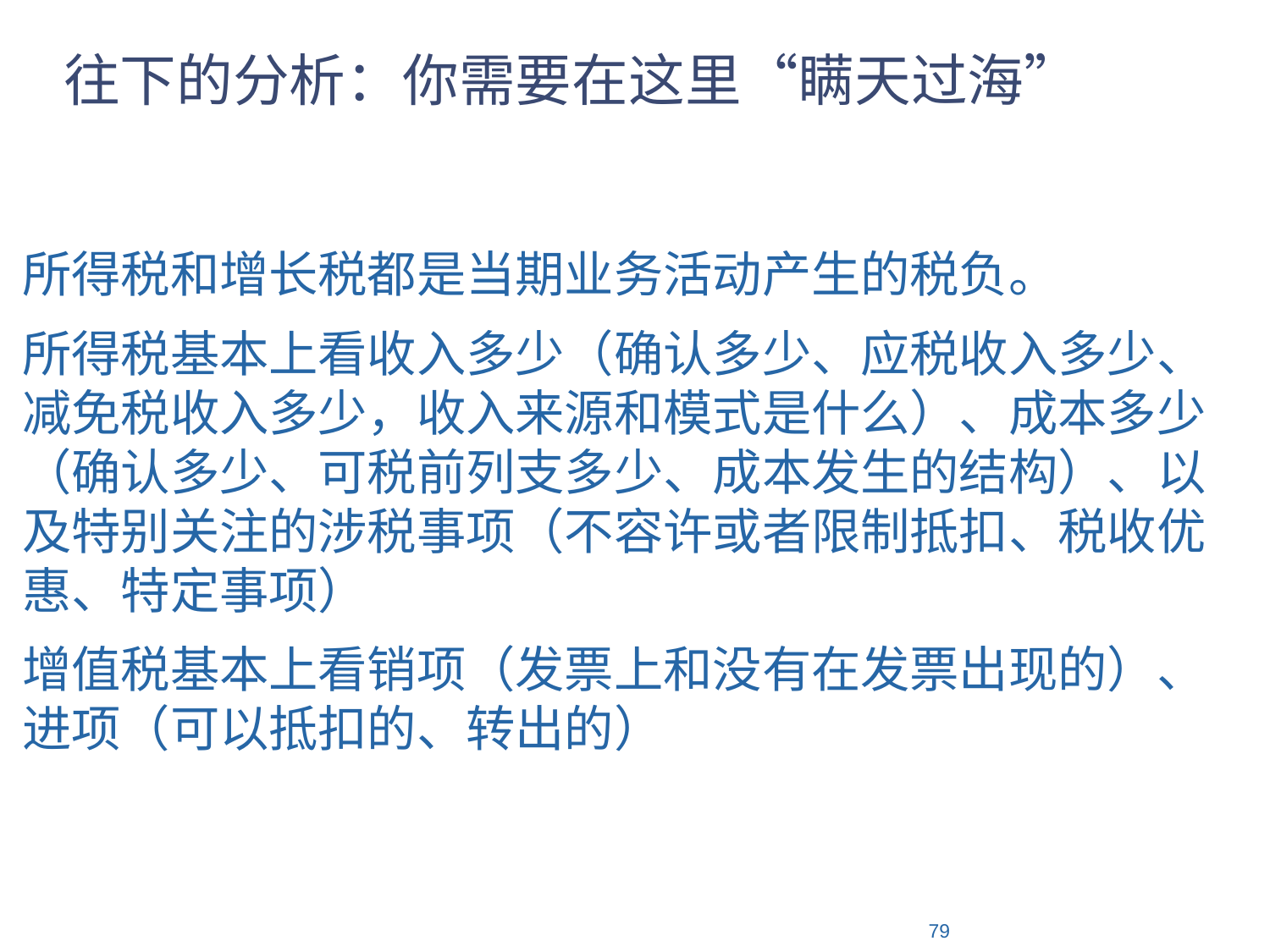

# 往下的分析：你需要在这里“瞒天过海”
所得税和增长税都是当期业务活动产生的税负。
所得税基本上看收入多少（确认多少、应税收入多少、减免税收入多少，收入来源和模式是什么）、成本多少（确认多少、可税前列支多少、成本发生的结构）、以及特别关注的涉税事项（不容许或者限制抵扣、税收优惠、特定事项）
增值税基本上看销项（发票上和没有在发票出现的）、进项（可以抵扣的、转出的）

2015/7/20
79